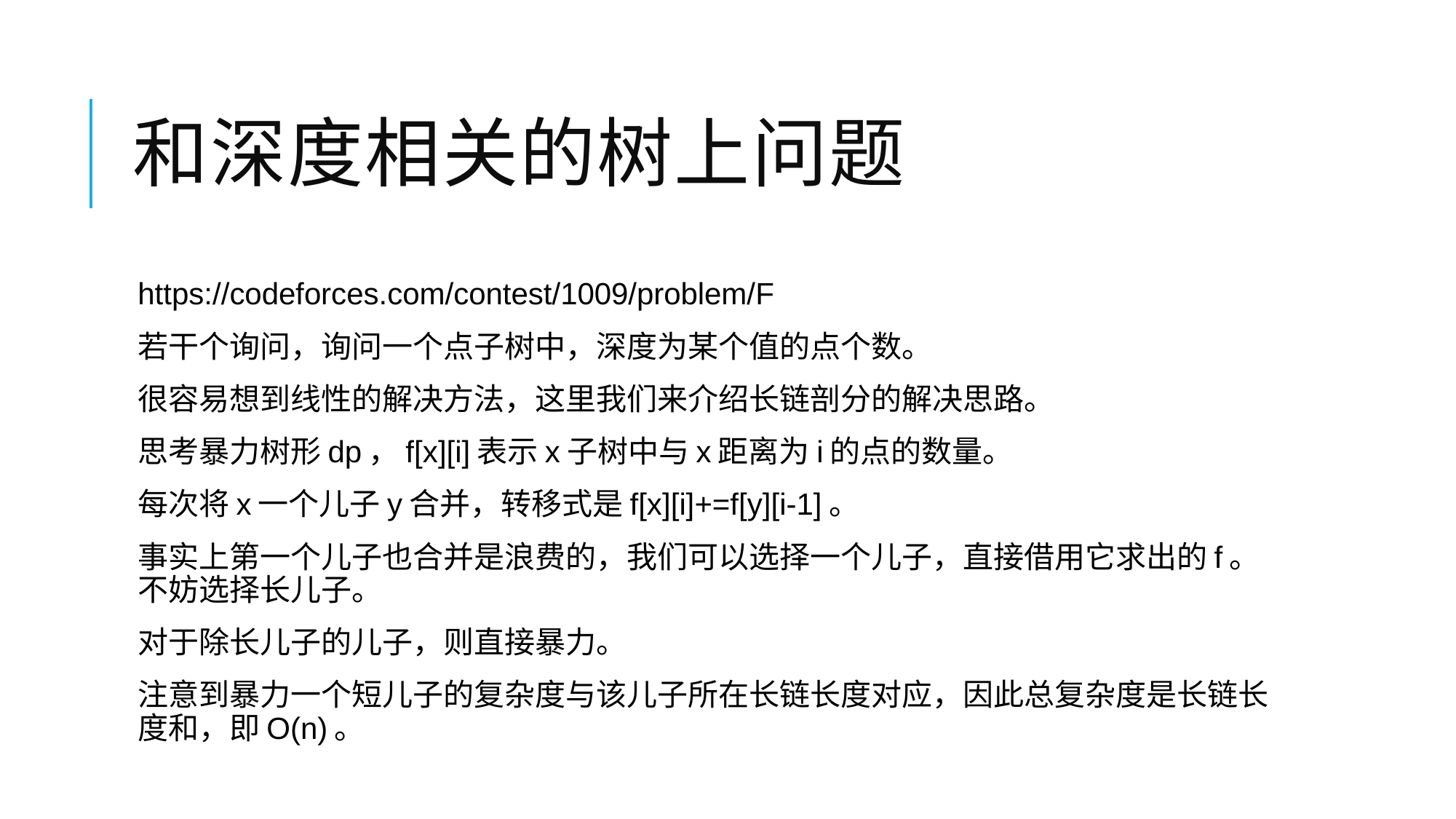

# 和深度相关的树上问题
https://codeforces.com/contest/1009/problem/F
若干个询问，询问一个点子树中，深度为某个值的点个数。
很容易想到线性的解决方法，这里我们来介绍长链剖分的解决思路。
思考暴力树形dp，f[x][i]表示x子树中与x距离为i的点的数量。
每次将x一个儿子y合并，转移式是f[x][i]+=f[y][i-1]。
事实上第一个儿子也合并是浪费的，我们可以选择一个儿子，直接借用它求出的f。不妨选择长儿子。
对于除长儿子的儿子，则直接暴力。
注意到暴力一个短儿子的复杂度与该儿子所在长链长度对应，因此总复杂度是长链长度和，即O(n)。